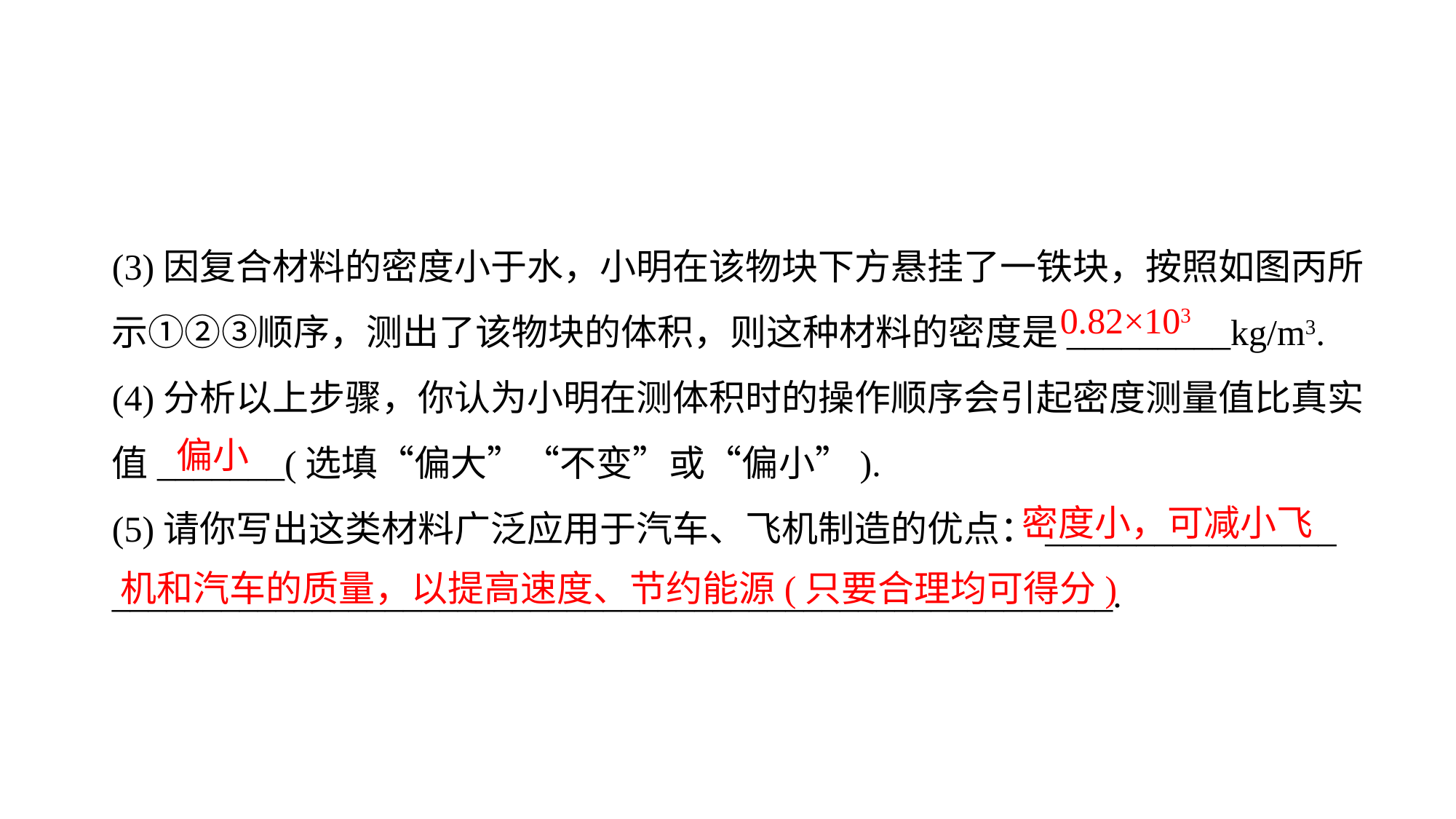

(3)因复合材料的密度小于水，小明在该物块下方悬挂了一铁块，按照如图丙所示①②③顺序，测出了该物块的体积，则这种材料的密度是_________kg/m3.
(4)分析以上步骤，你认为小明在测体积时的操作顺序会引起密度测量值比真实值_______(选填“偏大”“不变”或“偏小”).
(5)请你写出这类材料广泛应用于汽车、飞机制造的优点：________________
_______________________________________________________.
0.82×103
偏小
                                                                                                             密度小，可减小飞机和汽车的质量，以提高速度、节约能源(只要合理均可得分)